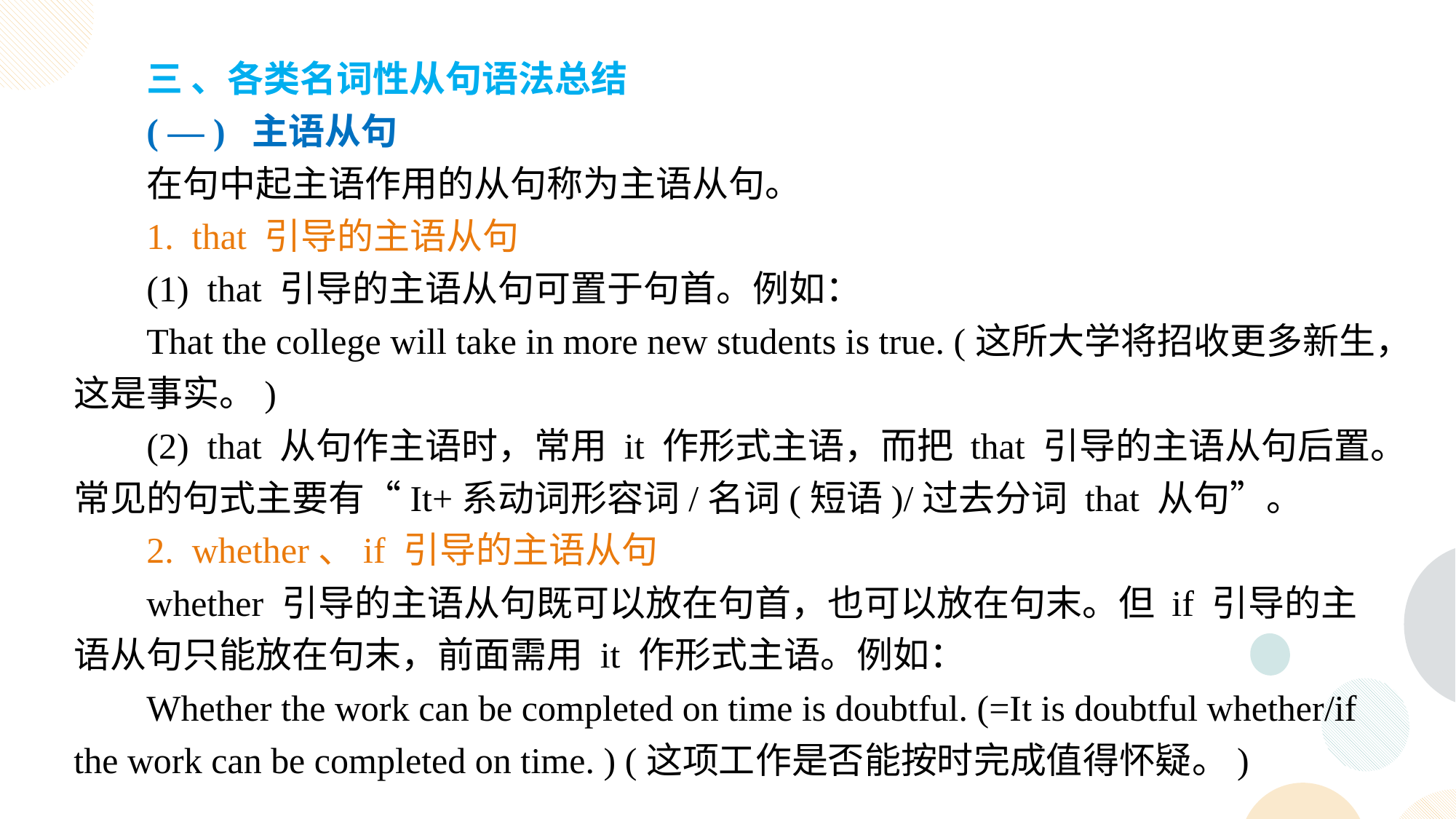

三 、各类名词性从句语法总结
( — )  主语从句
在句中起主语作用的从句称为主语从句。
1.  that 引导的主语从句
(1)  that 引导的主语从句可置于句首。例如：
That the college will take in more new students is true. (这所大学将招收更多新生，这是事实。)
(2)  that 从句作主语时，常用 it 作形式主语，而把 that 引导的主语从句后置。常见的句式主要有“It+系动词形容词/名词(短语)/过去分词 that 从句”。
2.  whether、if 引导的主语从句
whether 引导的主语从句既可以放在句首，也可以放在句末。但 if 引导的主语从句只能放在句末，前面需用 it 作形式主语。例如：
Whether the work can be completed on time is doubtful. (=It is doubtful whether/if the work can be completed on time. ) (这项工作是否能按时完成值得怀疑。)